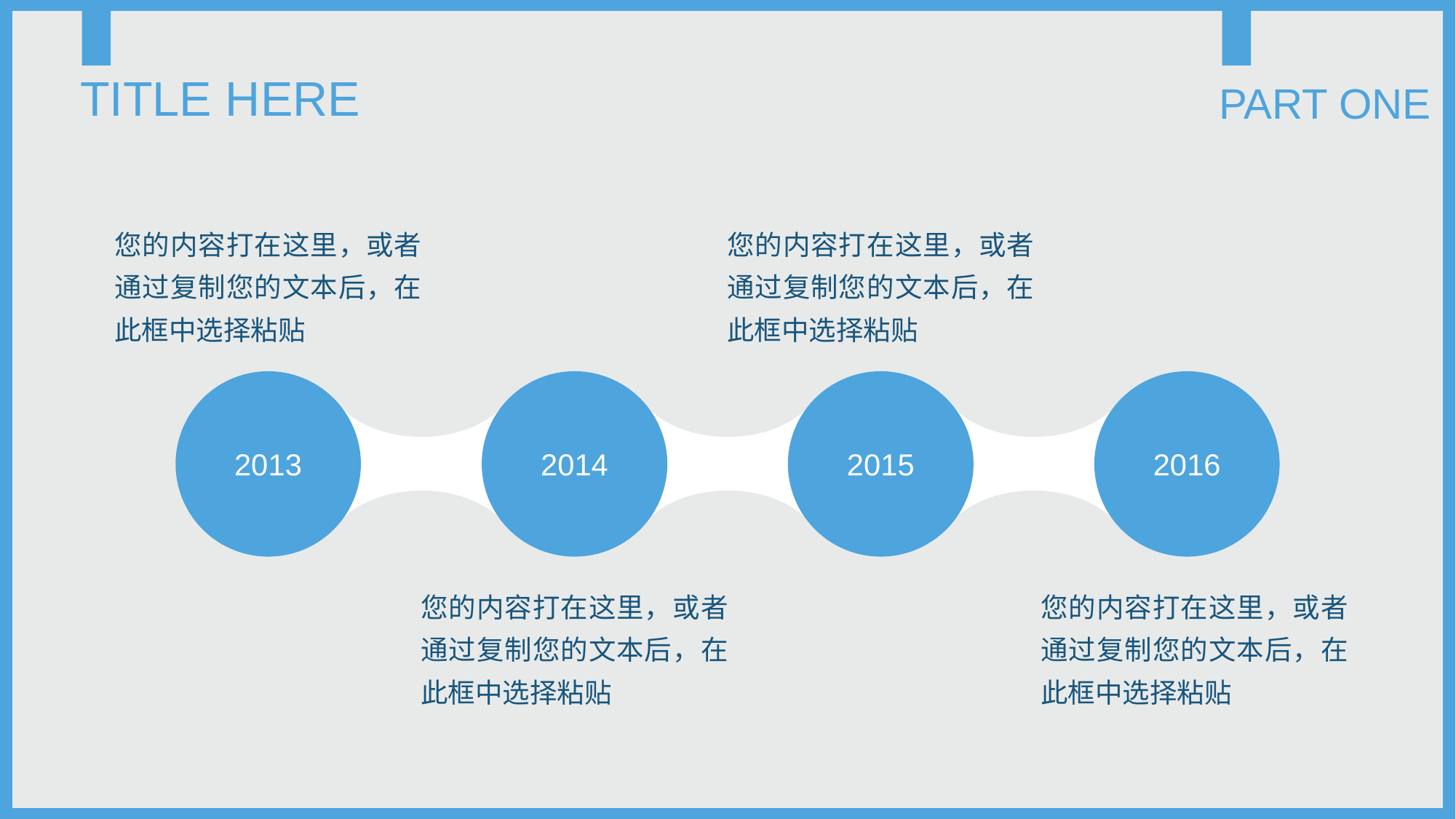

TITLE HERE
PART ONE
您的内容打在这里，或者通过复制您的文本后，在此框中选择粘贴
您的内容打在这里，或者通过复制您的文本后，在此框中选择粘贴
2013
2014
2015
2016

您的内容打在这里，或者通过复制您的文本后，在此框中选择粘贴
您的内容打在这里，或者通过复制您的文本后，在此框中选择粘贴